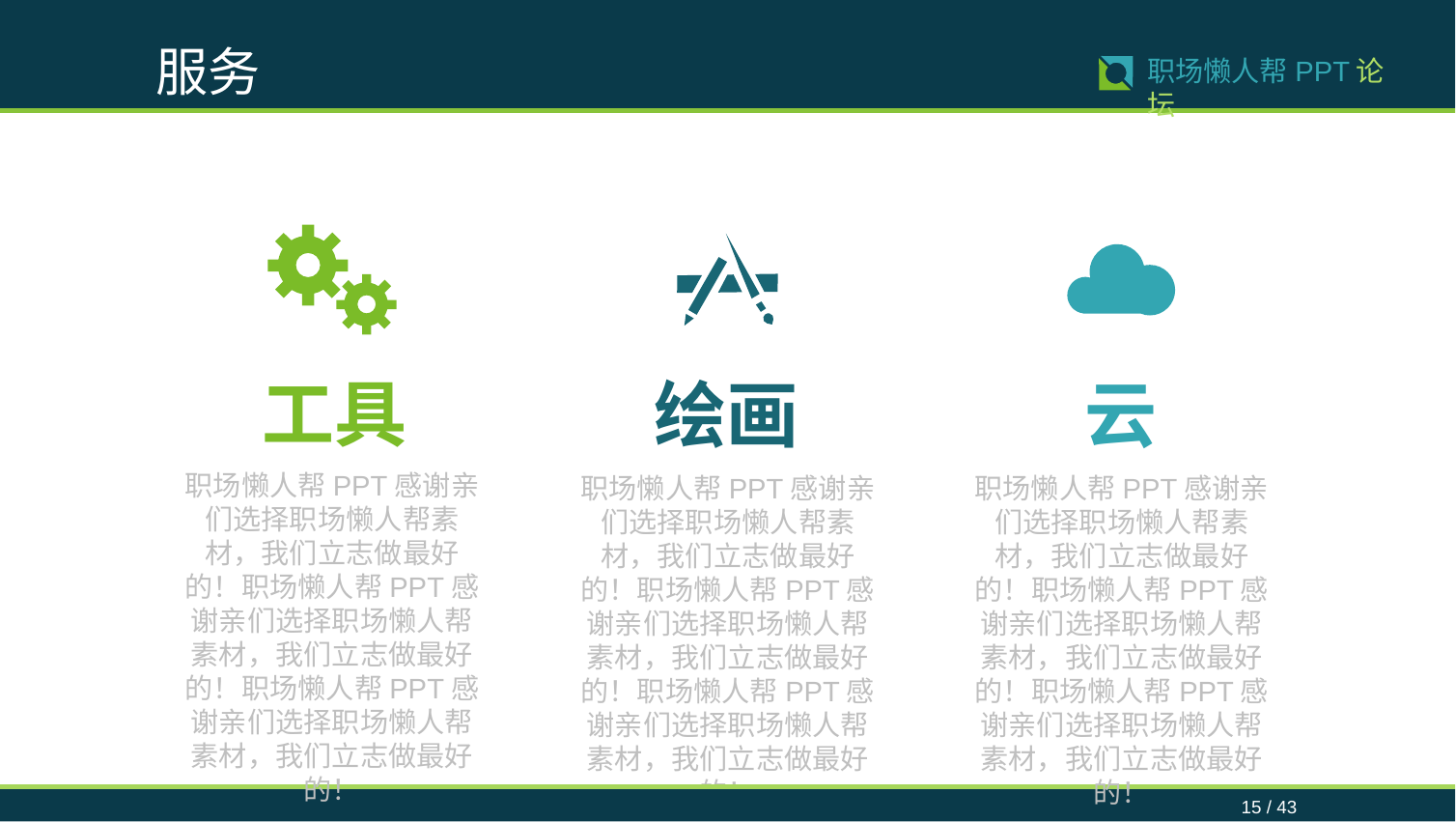

服务

15 / 43

职场懒人帮PPT论坛

工具
绘画
云
职场懒人帮PPT感谢亲们选择职场懒人帮素材，我们立志做最好的！职场懒人帮PPT感谢亲们选择职场懒人帮素材，我们立志做最好的！职场懒人帮PPT感谢亲们选择职场懒人帮素材，我们立志做最好的！
职场懒人帮PPT感谢亲们选择职场懒人帮素材，我们立志做最好的！职场懒人帮PPT感谢亲们选择职场懒人帮素材，我们立志做最好的！职场懒人帮PPT感谢亲们选择职场懒人帮素材，我们立志做最好的！
职场懒人帮PPT感谢亲们选择职场懒人帮素材，我们立志做最好的！职场懒人帮PPT感谢亲们选择职场懒人帮素材，我们立志做最好的！职场懒人帮PPT感谢亲们选择职场懒人帮素材，我们立志做最好的！